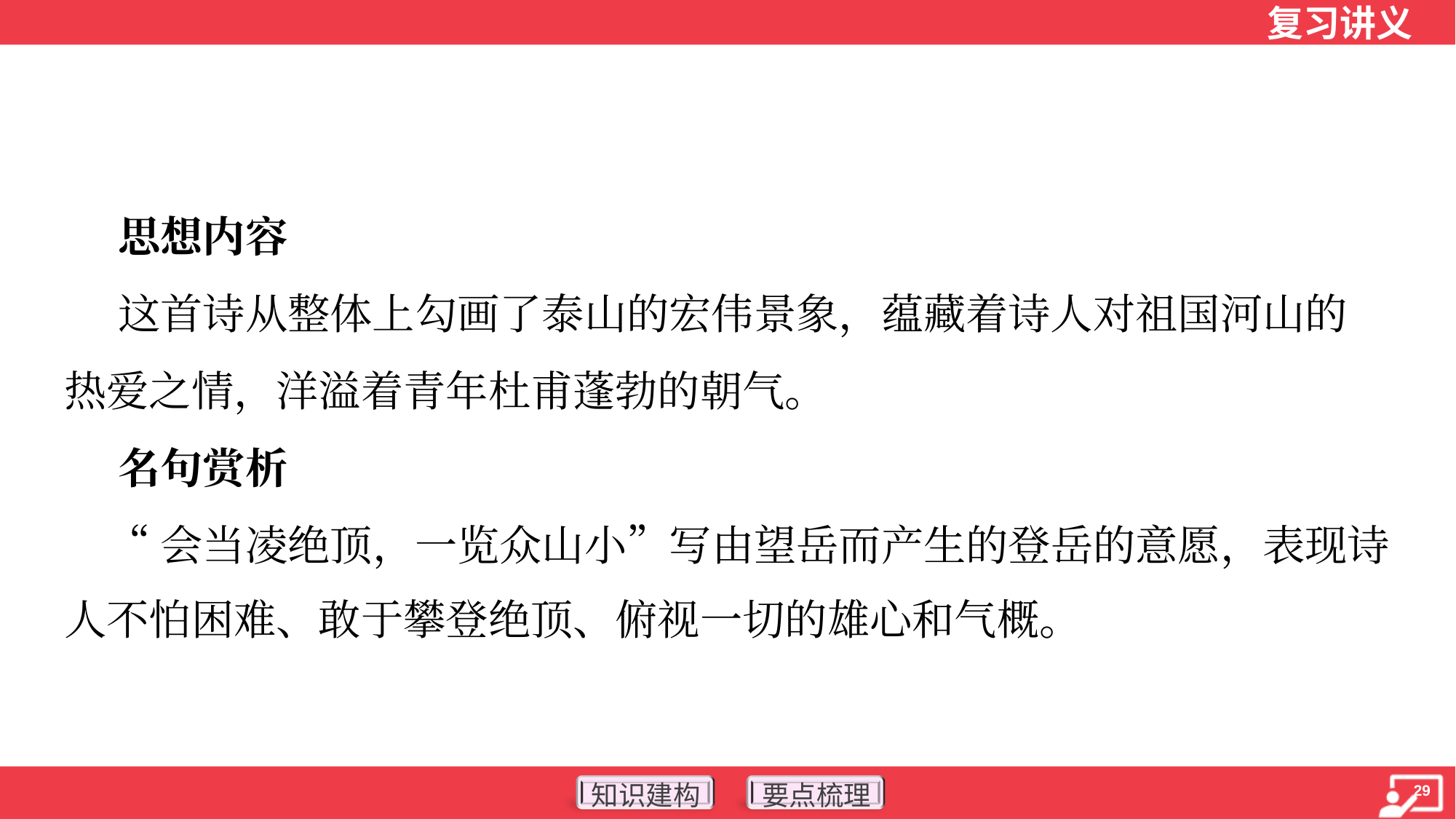

思想内容
    这首诗从整体上勾画了泰山的宏伟景象，蕴藏着诗人对祖国河山的
热爱之情，洋溢着青年杜甫蓬勃的朝气。
    名句赏析
    “会当凌绝顶，一览众山小”写由望岳而产生的登岳的意愿，表现诗
人不怕困难、敢于攀登绝顶、俯视一切的雄心和气概。